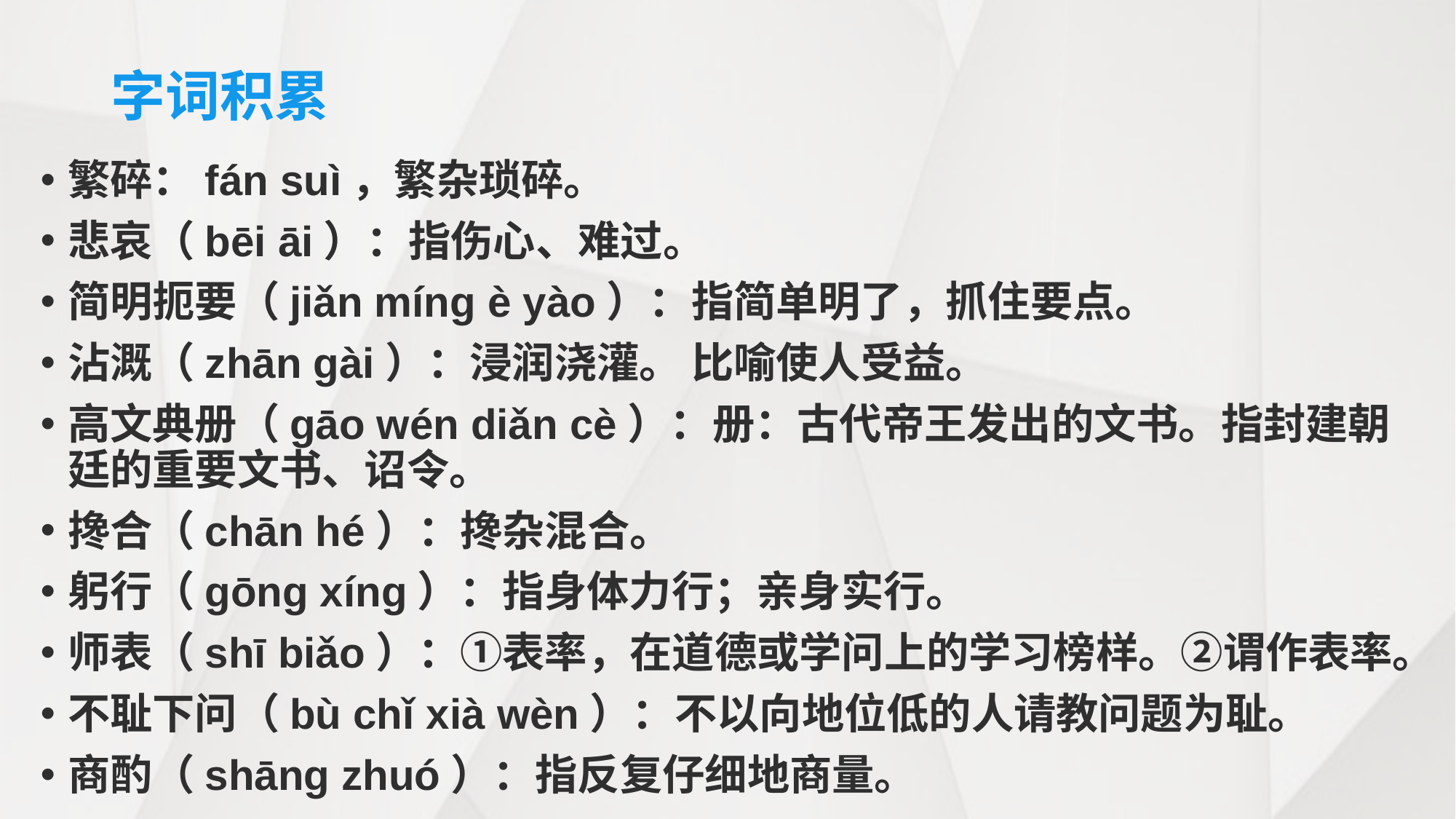

# 字词积累
繁碎：fán suì，繁杂琐碎。
悲哀（bēi āi）：指伤心、难过。
简明扼要（jiǎn míng è yào）：指简单明了，抓住要点。
沾溉（zhān gài）：浸润浇灌。 比喻使人受益。
高文典册（gāo wén diǎn cè）：册：古代帝王发出的文书。指封建朝廷的重要文书、诏令。
搀合（chān hé）：搀杂混合。
躬行（gōng xíng）：指身体力行；亲身实行。
师表（shī biǎo）：①表率，在道德或学问上的学习榜样。②谓作表率。
不耻下问（bù chǐ xià wèn）：不以向地位低的人请教问题为耻。
商酌（shāng zhuó）：指反复仔细地商量。